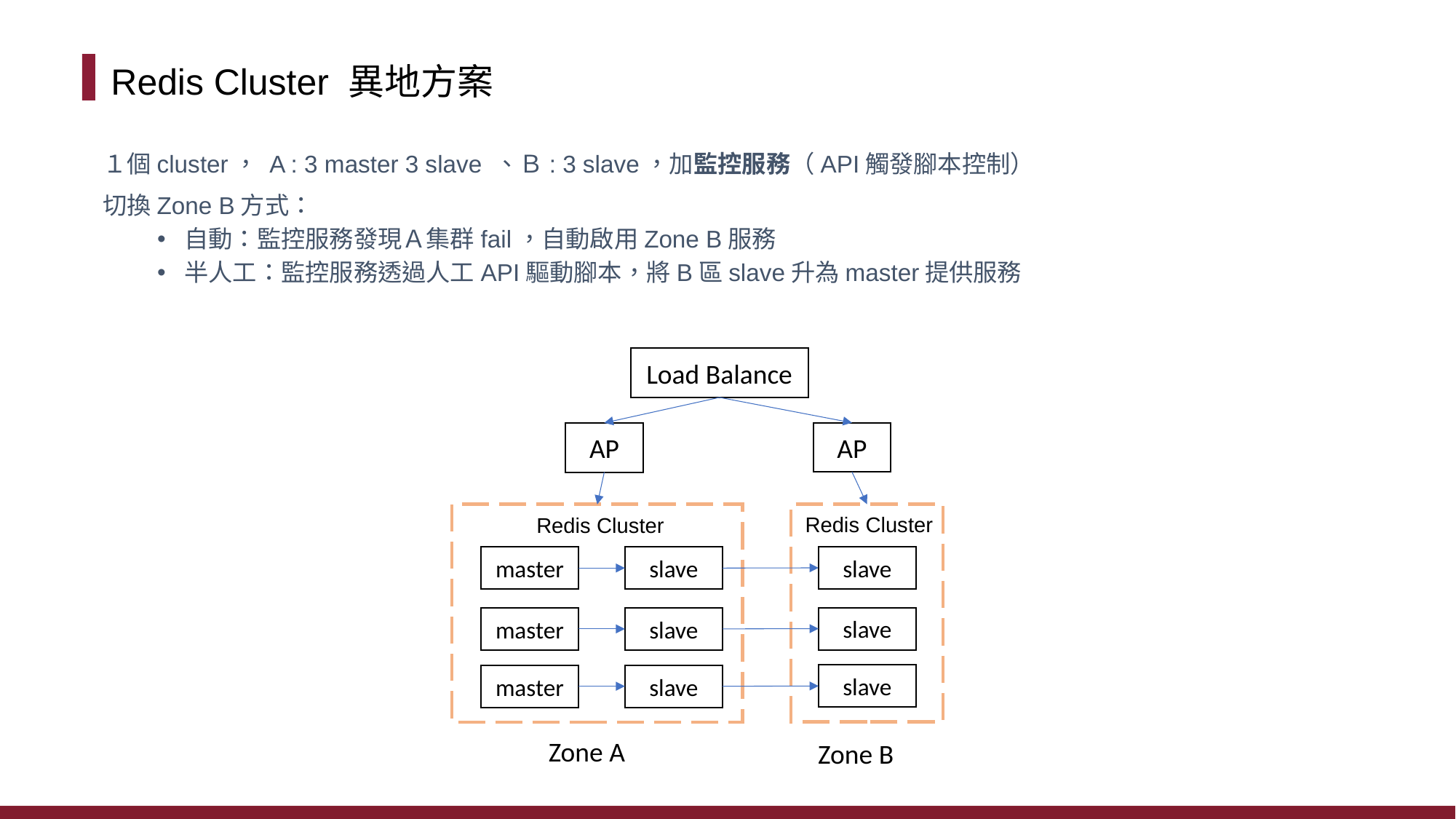

# Redis Cluster 異地方案
１個cluster， A : 3 master 3 slave 、Ｂ: 3 slave，加監控服務（API觸發腳本控制）
切換Zone B方式：
自動：監控服務發現Ａ集群fail，自動啟用Zone B服務
半人工：監控服務透過人工API驅動腳本，將B區slave升為master提供服務
Load Balance
AP
AP

Redis Cluster
Redis Cluster
slave
master
slave
slave
master
slave
slave
master
slave
Zone A
Zone B
7